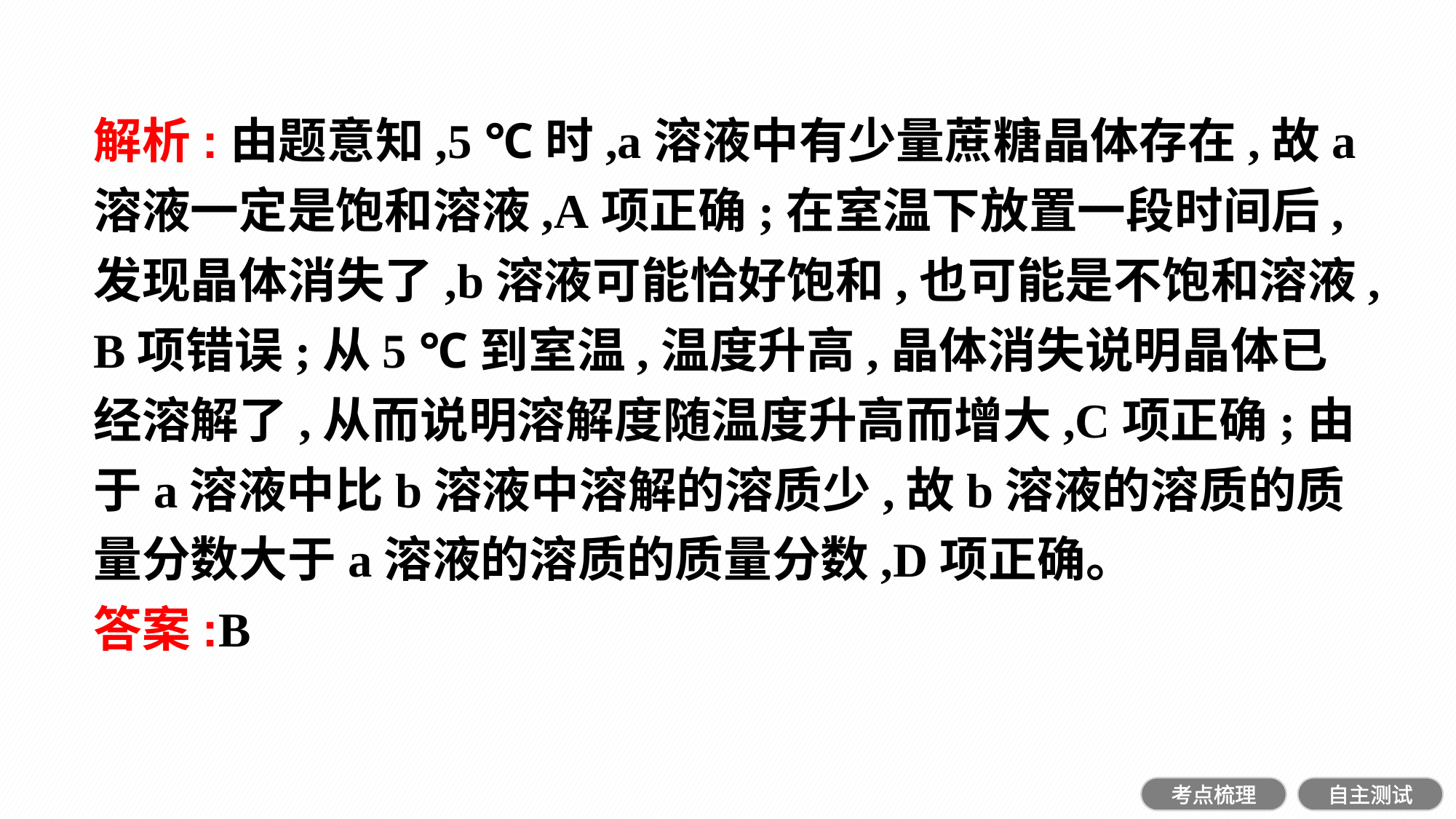

解析:由题意知,5 ℃时,a溶液中有少量蔗糖晶体存在,故a溶液一定是饱和溶液,A项正确;在室温下放置一段时间后,发现晶体消失了,b溶液可能恰好饱和,也可能是不饱和溶液,B项错误;从5 ℃到室温,温度升高,晶体消失说明晶体已经溶解了,从而说明溶解度随温度升高而增大,C项正确;由于a溶液中比b溶液中溶解的溶质少,故b溶液的溶质的质量分数大于a溶液的溶质的质量分数,D项正确。
答案:B